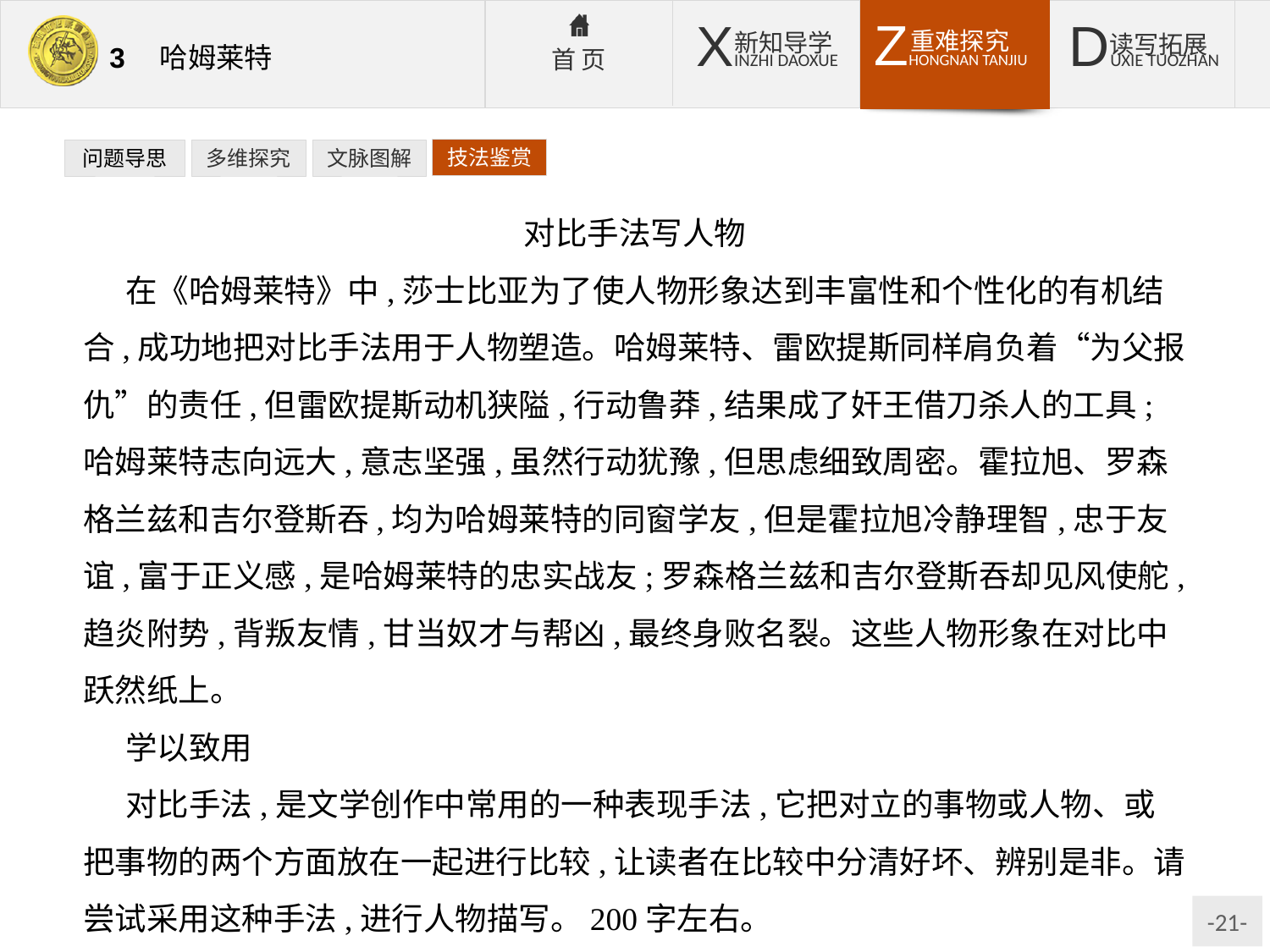

技法鉴赏
问题导思
多维探究
文脉图解
对比手法写人物
在《哈姆莱特》中,莎士比亚为了使人物形象达到丰富性和个性化的有机结合,成功地把对比手法用于人物塑造。哈姆莱特、雷欧提斯同样肩负着“为父报仇”的责任,但雷欧提斯动机狭隘,行动鲁莽,结果成了奸王借刀杀人的工具;哈姆莱特志向远大,意志坚强,虽然行动犹豫,但思虑细致周密。霍拉旭、罗森格兰兹和吉尔登斯吞,均为哈姆莱特的同窗学友,但是霍拉旭冷静理智,忠于友谊,富于正义感,是哈姆莱特的忠实战友;罗森格兰兹和吉尔登斯吞却见风使舵,趋炎附势,背叛友情,甘当奴才与帮凶,最终身败名裂。这些人物形象在对比中跃然纸上。
学以致用
对比手法,是文学创作中常用的一种表现手法,它把对立的事物或人物、或把事物的两个方面放在一起进行比较,让读者在比较中分清好坏、辨别是非。请尝试采用这种手法,进行人物描写。200字左右。